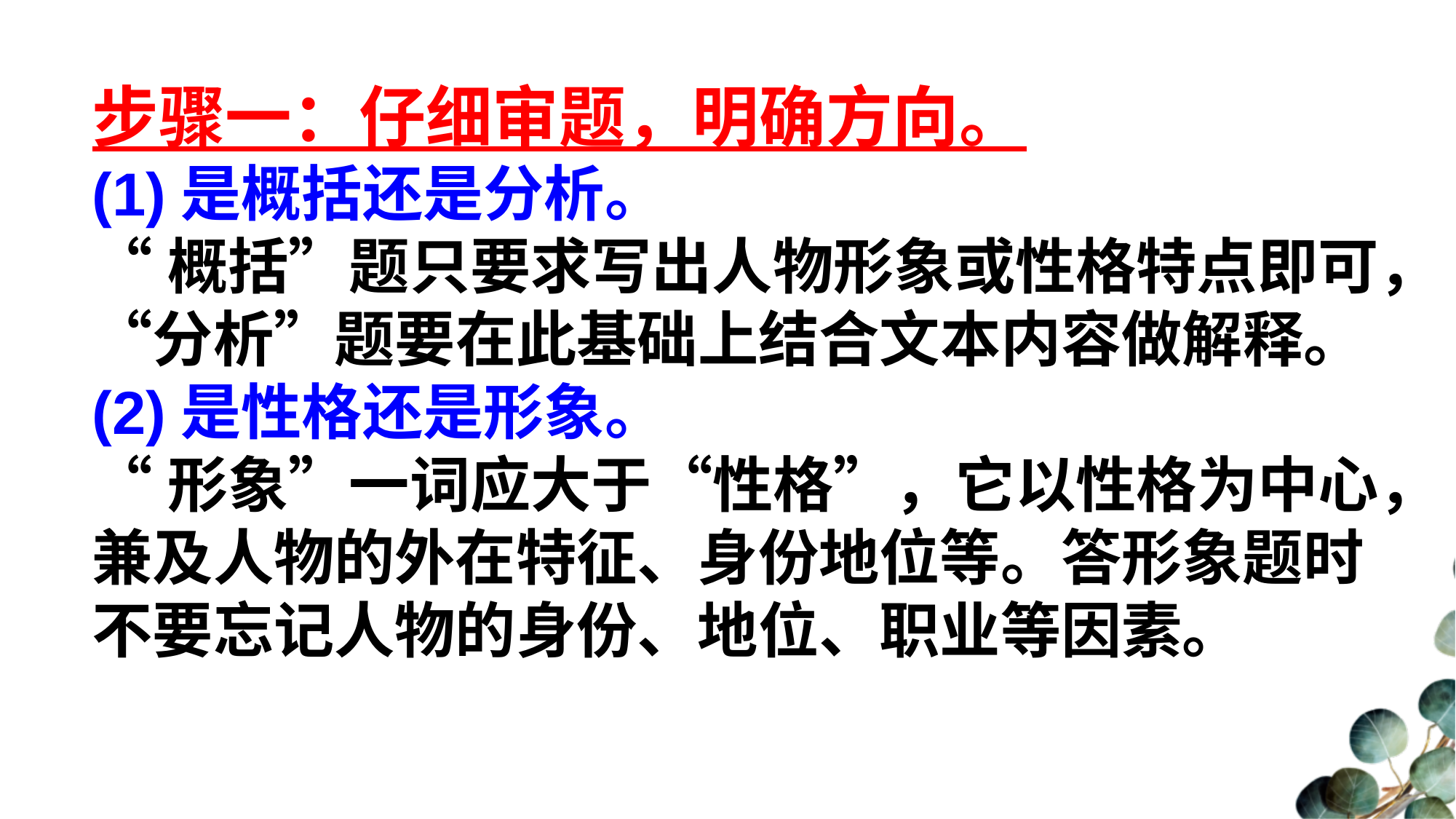

步骤一：仔细审题，明确方向。
(1)是概括还是分析。
“概括”题只要求写出人物形象或性格特点即可，“分析”题要在此基础上结合文本内容做解释。
(2)是性格还是形象。
“形象”一词应大于“性格”，它以性格为中心，兼及人物的外在特征、身份地位等。答形象题时不要忘记人物的身份、地位、职业等因素。